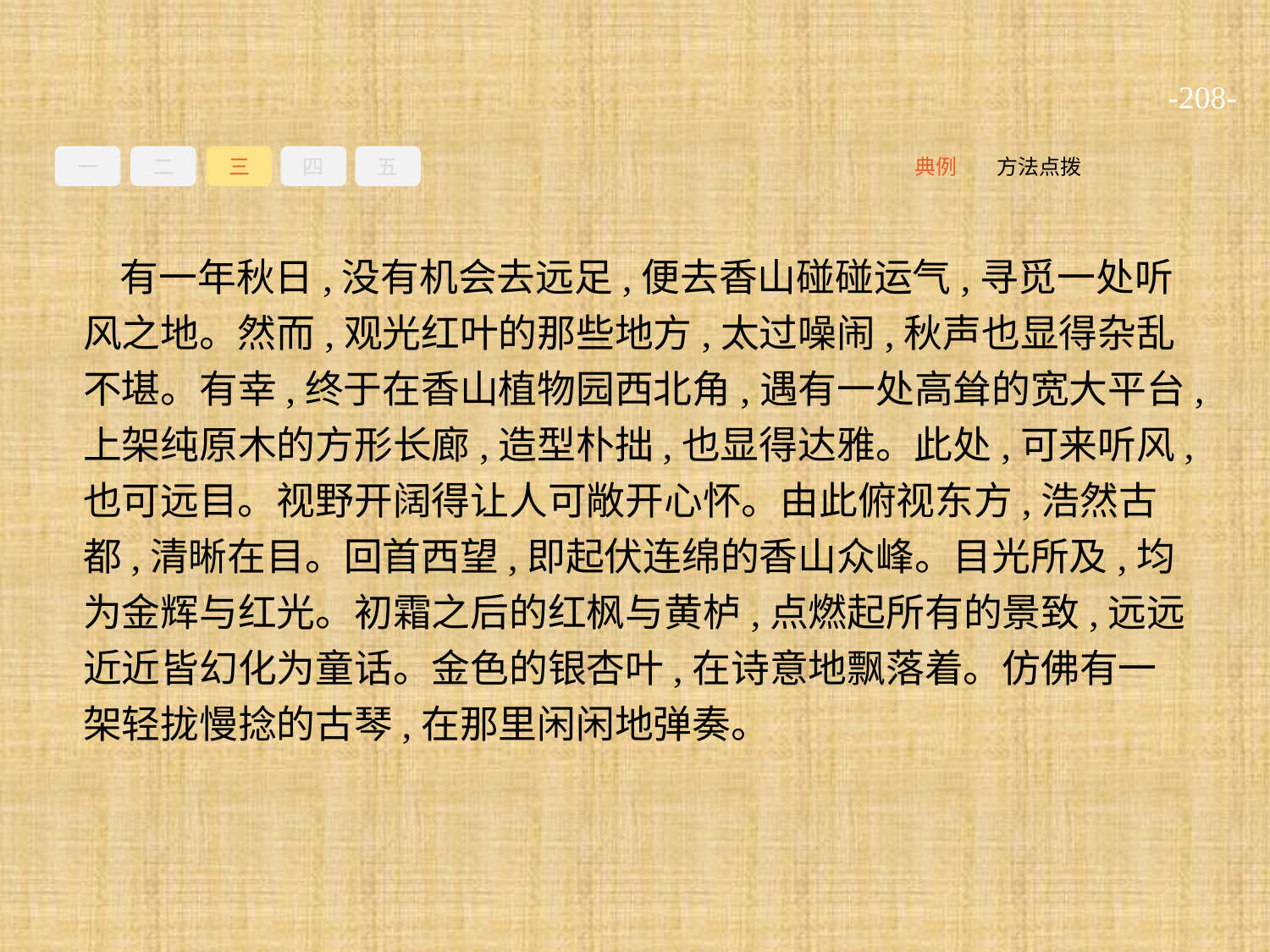

-208-
一
二
三
四
五
方法点拨
典例
有一年秋日,没有机会去远足,便去香山碰碰运气,寻觅一处听风之地。然而,观光红叶的那些地方,太过噪闹,秋声也显得杂乱不堪。有幸,终于在香山植物园西北角,遇有一处高耸的宽大平台,上架纯原木的方形长廊,造型朴拙,也显得达雅。此处,可来听风,也可远目。视野开阔得让人可敞开心怀。由此俯视东方,浩然古都,清晰在目。回首西望,即起伏连绵的香山众峰。目光所及,均为金辉与红光。初霜之后的红枫与黄栌,点燃起所有的景致,远远近近皆幻化为童话。金色的银杏叶,在诗意地飘落着。仿佛有一架轻拢慢捻的古琴,在那里闲闲地弹奏。